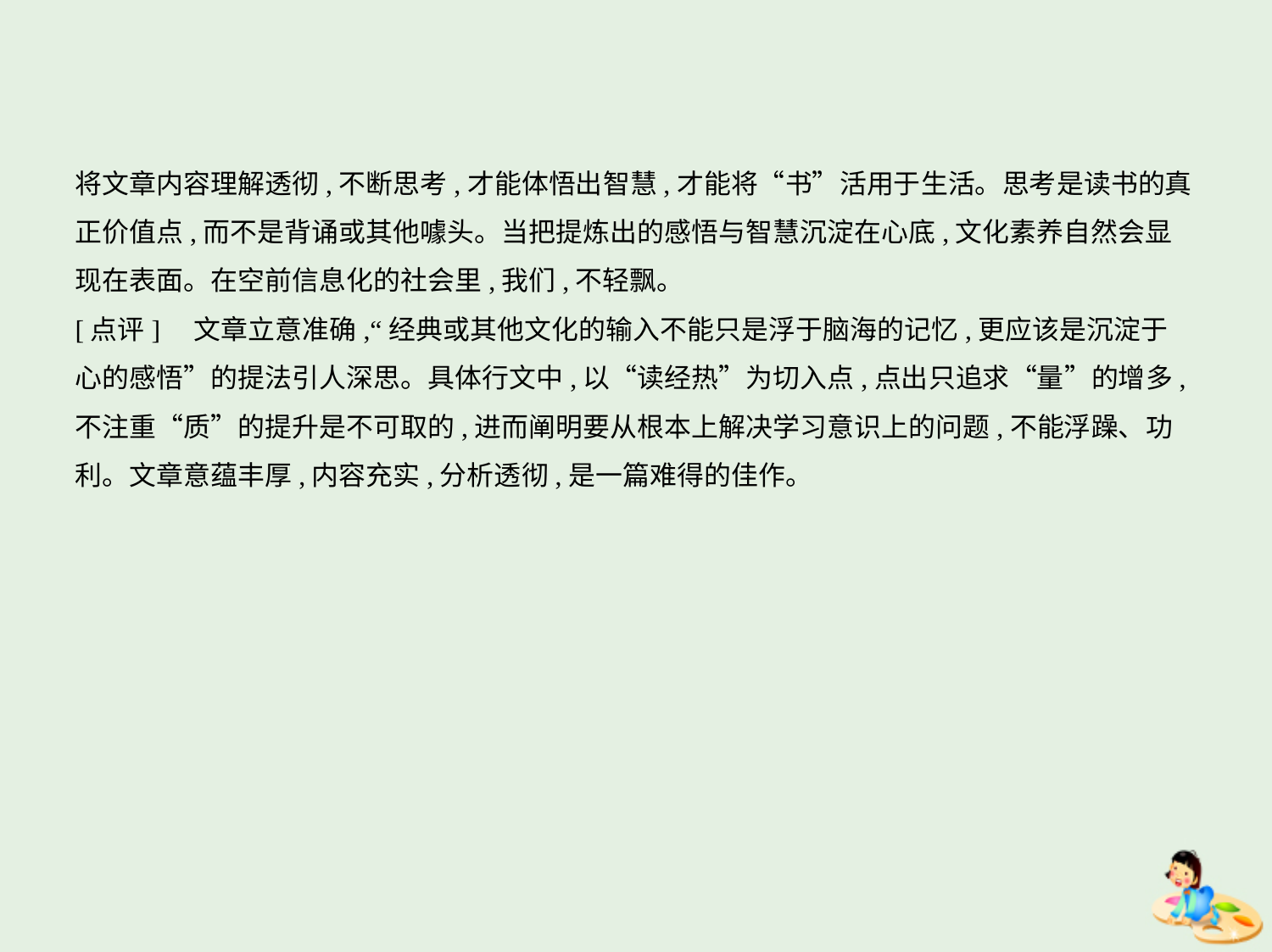

将文章内容理解透彻,不断思考,才能体悟出智慧,才能将“书”活用于生活。思考是读书的真
正价值点,而不是背诵或其他噱头。当把提炼出的感悟与智慧沉淀在心底,文化素养自然会显
现在表面。在空前信息化的社会里,我们,不轻飘。
[点评]　文章立意准确,“经典或其他文化的输入不能只是浮于脑海的记忆,更应该是沉淀于
心的感悟”的提法引人深思。具体行文中,以“读经热”为切入点,点出只追求“量”的增多,
不注重“质”的提升是不可取的,进而阐明要从根本上解决学习意识上的问题,不能浮躁、功
利。文章意蕴丰厚,内容充实,分析透彻,是一篇难得的佳作。